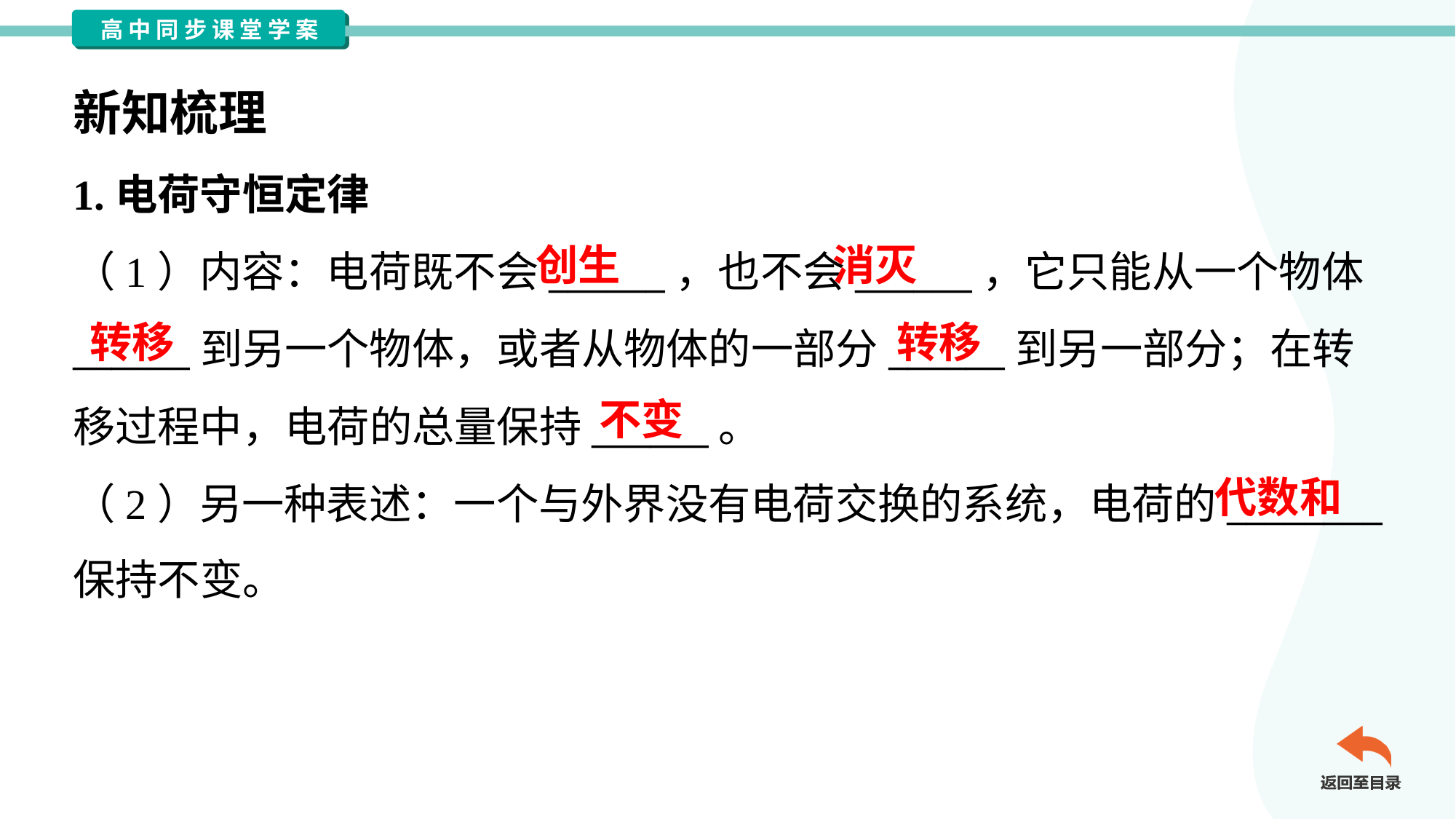

新知梳理
1.电荷守恒定律
（1）内容：电荷既不会______，也不会______，它只能从一个物体
______到另一个物体，或者从物体的一部分______到另一部分；在转
移过程中，电荷的总量保持______。
（2）另一种表述：一个与外界没有电荷交换的系统，电荷的________
保持不变。
创生
消灭
转移
转移
不变
代数和